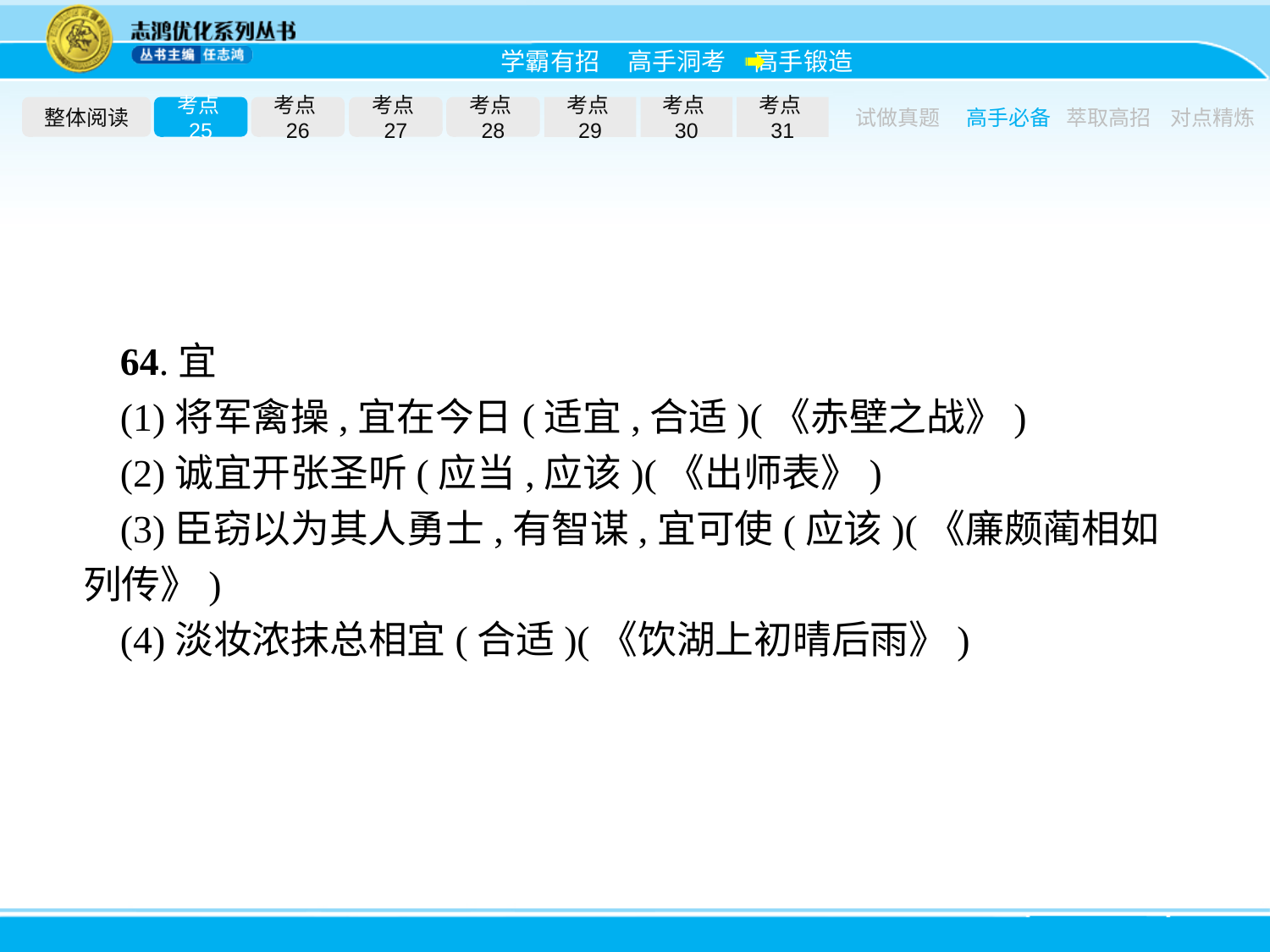

整体阅读
考点25
考点26
考点27
考点28
考点29
考点30
考点31
试做真题
高手必备
萃取高招
对点精炼
64.宜
(1)将军禽操,宜在今日(适宜,合适)(《赤壁之战》)
(2)诚宜开张圣听(应当,应该)(《出师表》)
(3)臣窃以为其人勇士,有智谋,宜可使(应该)(《廉颇蔺相如列传》)
(4)淡妆浓抹总相宜(合适)(《饮湖上初晴后雨》)